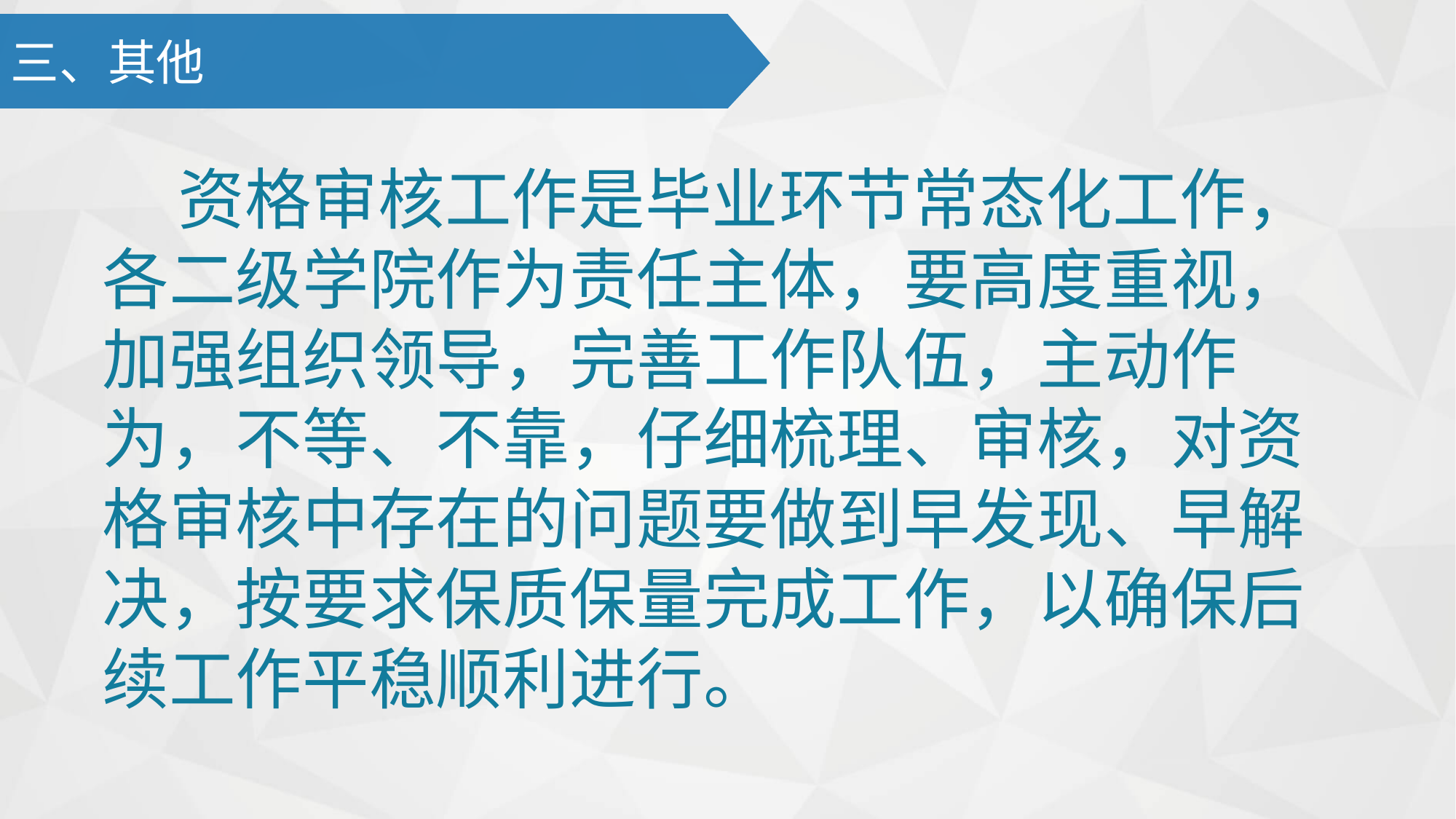

三、其他
    资格审核工作是毕业环节常态化工作，各二级学院作为责任主体，要高度重视，加强组织领导，完善工作队伍，主动作为，不等、不靠，仔细梳理、审核，对资格审核中存在的问题要做到早发现、早解决，按要求保质保量完成工作，以确保后续工作平稳顺利进行。